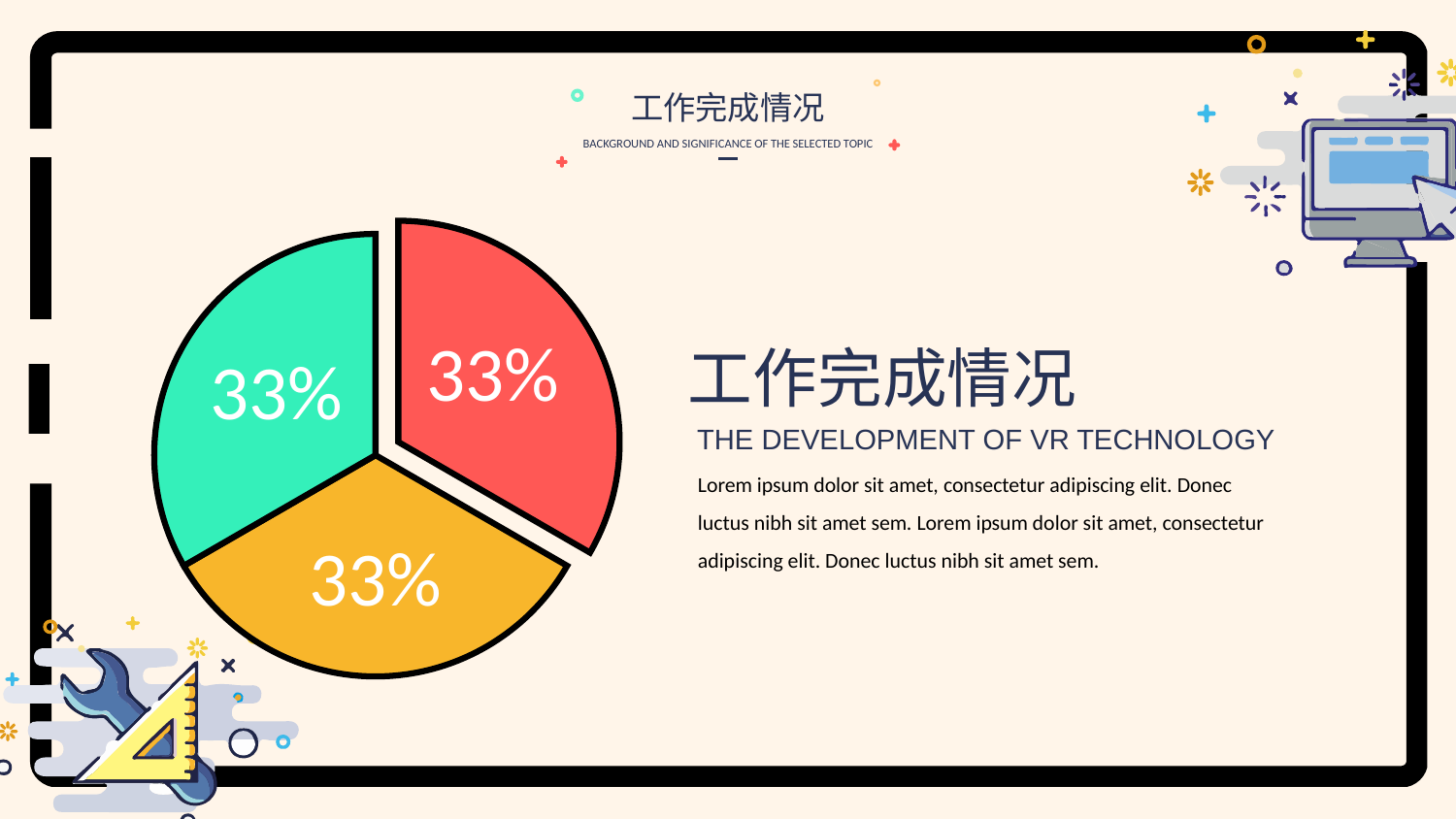

工作完成情况

BACKGROUND AND SIGNIFICANCE OF THE SELECTED TOPIC

33%
33%
33%
工作完成情况
THE DEVELOPMENT OF VR TECHNOLOGY
Lorem ipsum dolor sit amet, consectetur adipiscing elit. Donec luctus nibh sit amet sem. Lorem ipsum dolor sit amet, consectetur adipiscing elit. Donec luctus nibh sit amet sem.